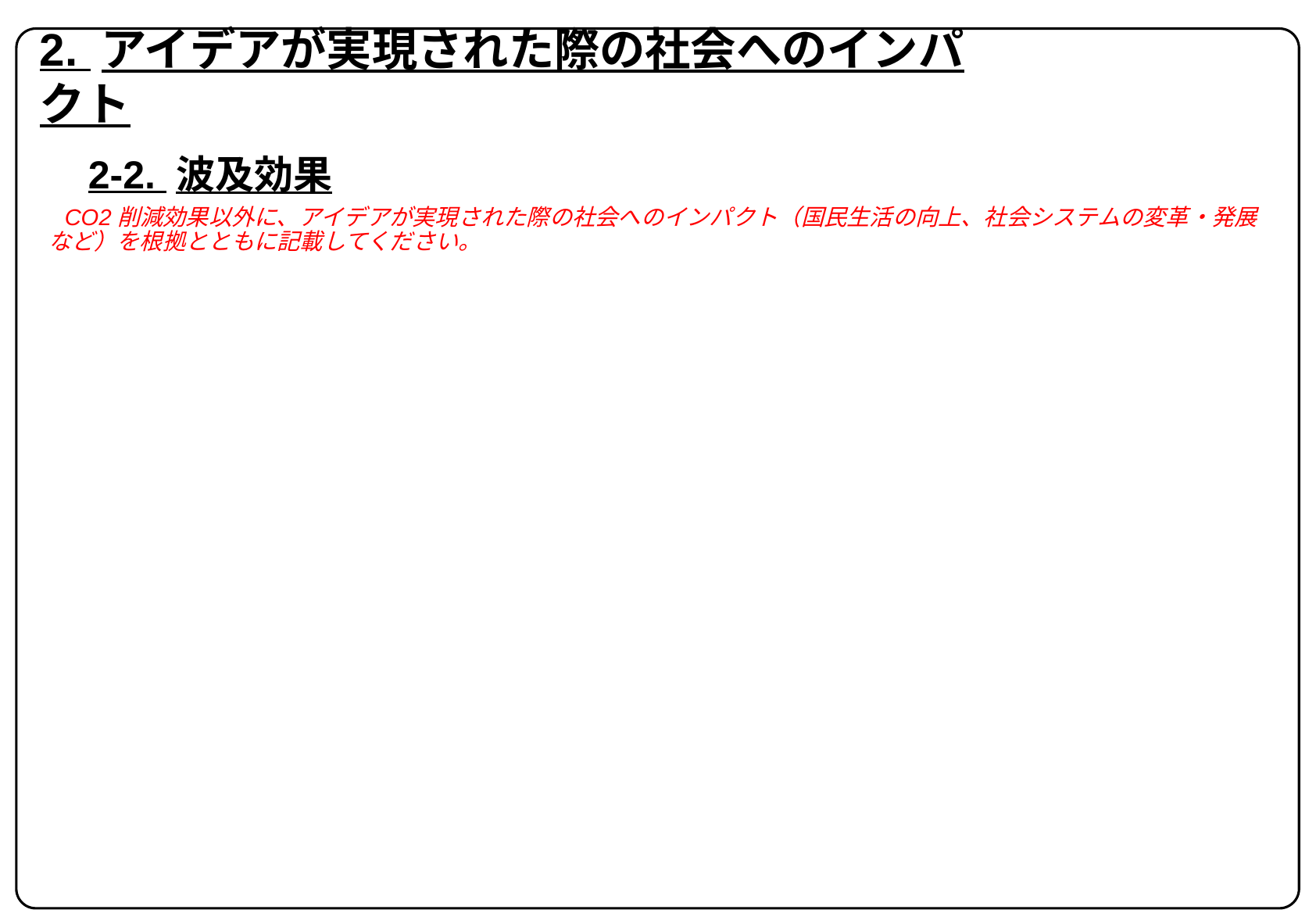

2. アイデアが実現された際の社会へのインパクト
　2-2. 波及効果
　CO2削減効果以外に、アイデアが実現された際の社会へのインパクト（国民生活の向上、社会システムの変革・発展など）を根拠とともに記載してください。